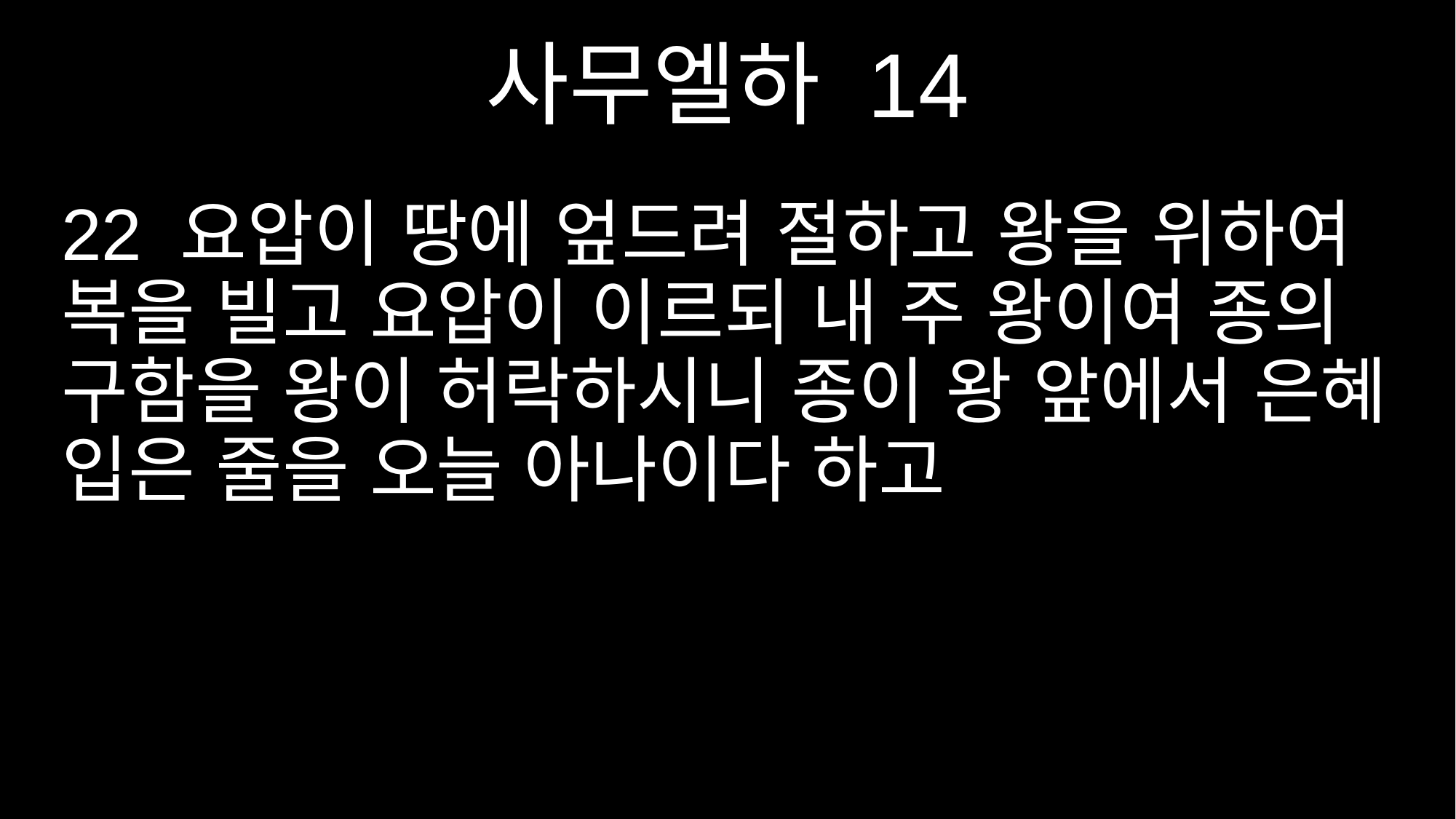

사무엘하 14
22 요압이 땅에 엎드려 절하고 왕을 위하여 복을 빌고 요압이 이르되 내 주 왕이여 종의 구함을 왕이 허락하시니 종이 왕 앞에서 은혜 입은 줄을 오늘 아나이다 하고